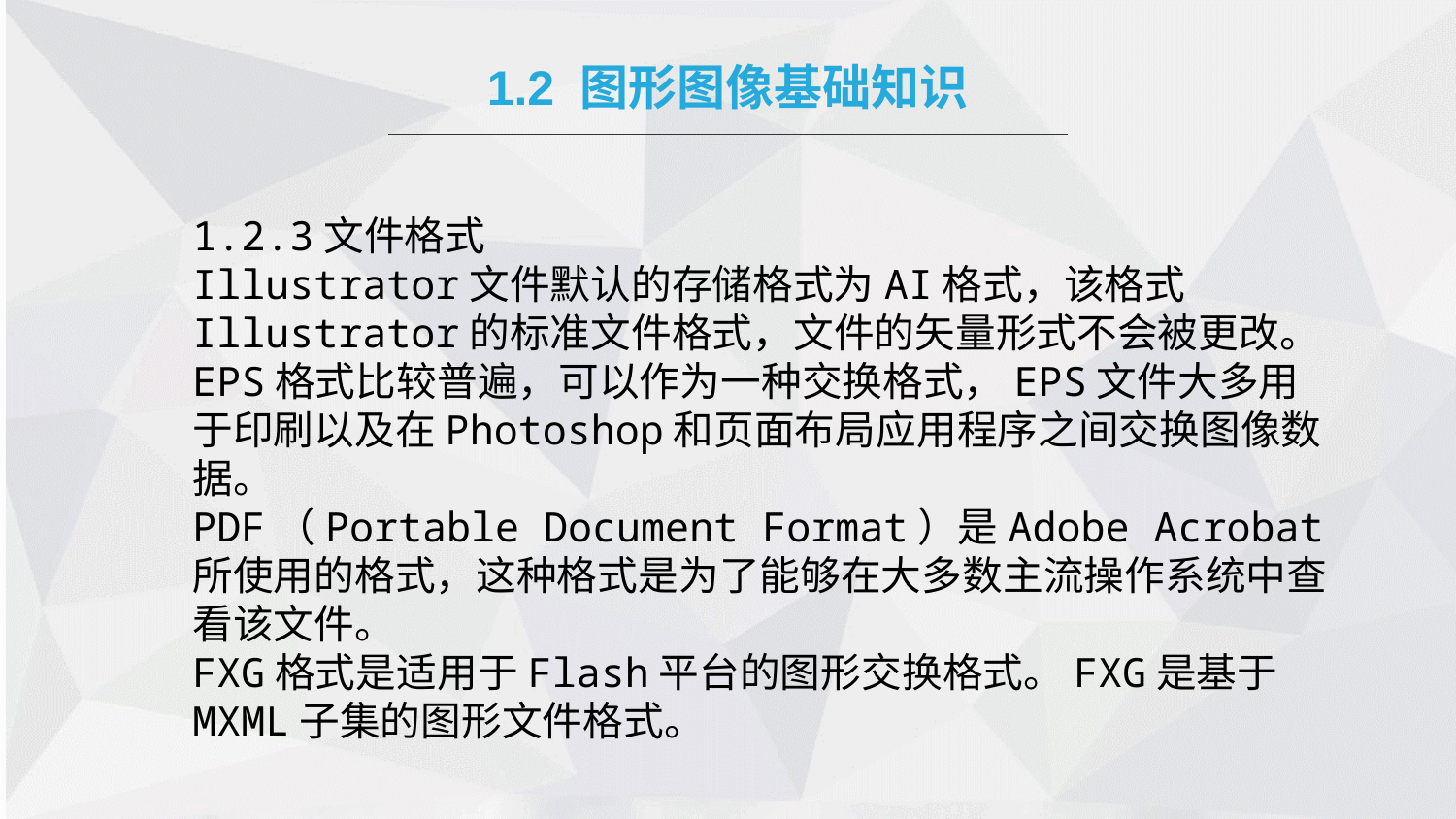

1.2 图形图像基础知识
1.2.3文件格式
Illustrator文件默认的存储格式为AI格式，该格式Illustrator的标准文件格式，文件的矢量形式不会被更改。
EPS格式比较普遍，可以作为一种交换格式，EPS文件大多用于印刷以及在Photoshop和页面布局应用程序之间交换图像数据。
PDF（Portable Document Format）是Adobe Acrobat所使用的格式，这种格式是为了能够在大多数主流操作系统中查看该文件。
FXG格式是适用于Flash平台的图形交换格式。FXG是基于MXML子集的图形文件格式。